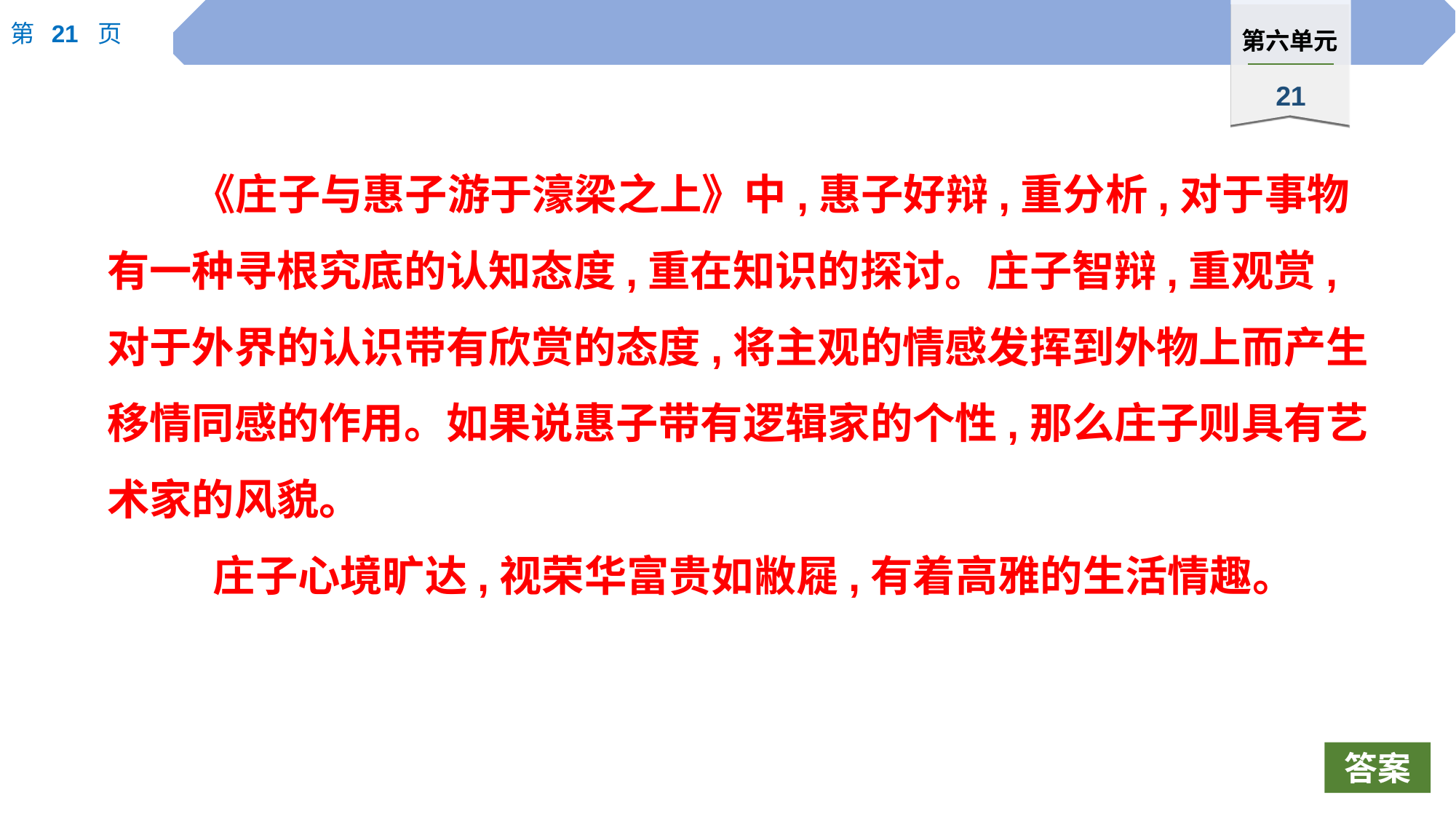

《庄子与惠子游于濠梁之上》中,惠子好辩,重分析,对于事物有一种寻根究底的认知态度,重在知识的探讨。庄子智辩,重观赏,对于外界的认识带有欣赏的态度,将主观的情感发挥到外物上而产生移情同感的作用。如果说惠子带有逻辑家的个性,那么庄子则具有艺术家的风貌。
 庄子心境旷达,视荣华富贵如敝屣,有着高雅的生活情趣。
答案